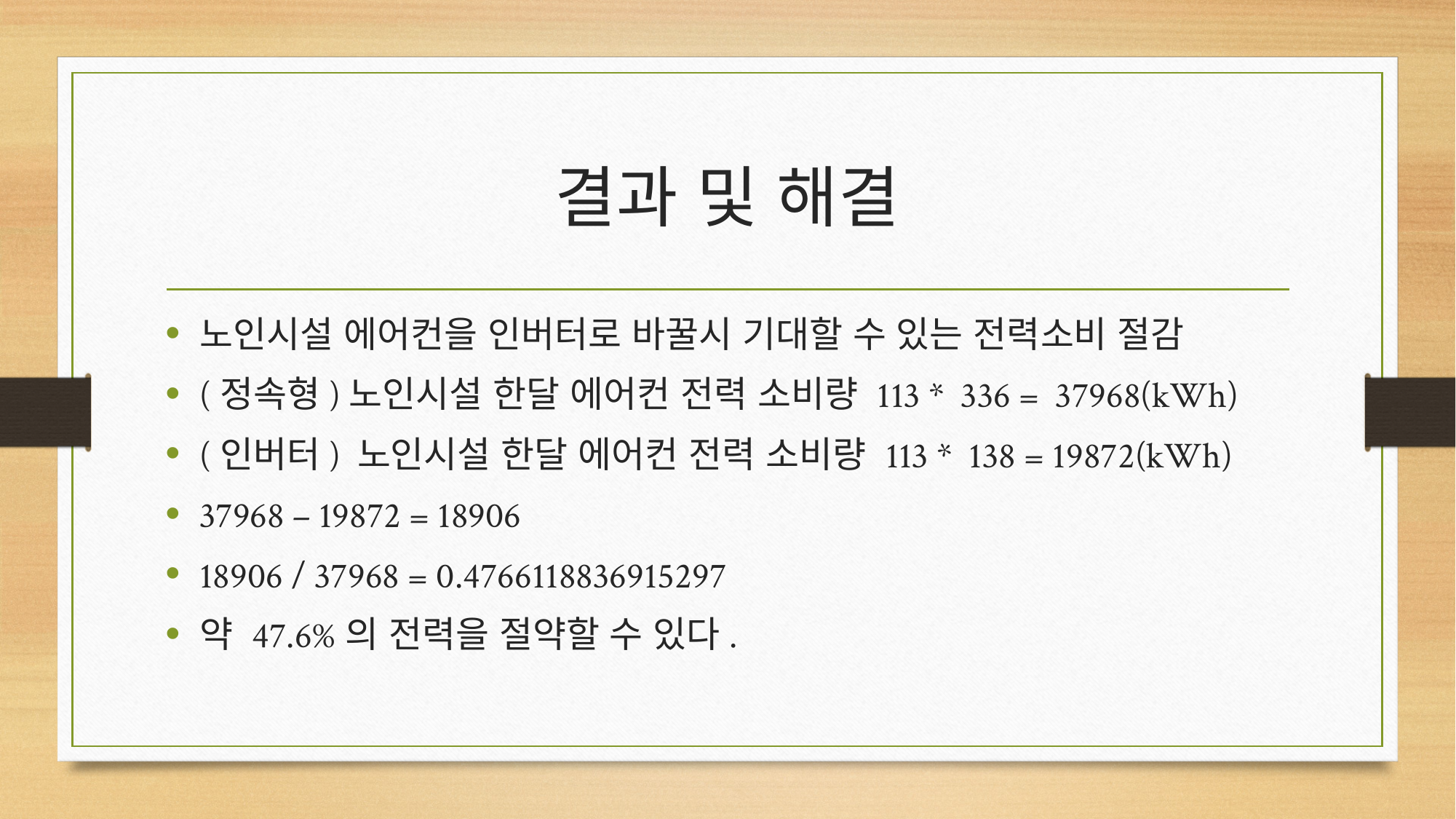

# 결과 및 해결
노인시설 에어컨을 인버터로 바꿀시 기대할 수 있는 전력소비 절감
(정속형)노인시설 한달 에어컨 전력 소비량 113 *  336 =  37968(kWh)
(인버터) 노인시설 한달 에어컨 전력 소비량 113 *  138 = 19872(kWh)
37968 – 19872 = 18906
18906 / 37968 = 0.4766118836915297
약 47.6%의 전력을 절약할 수 있다.